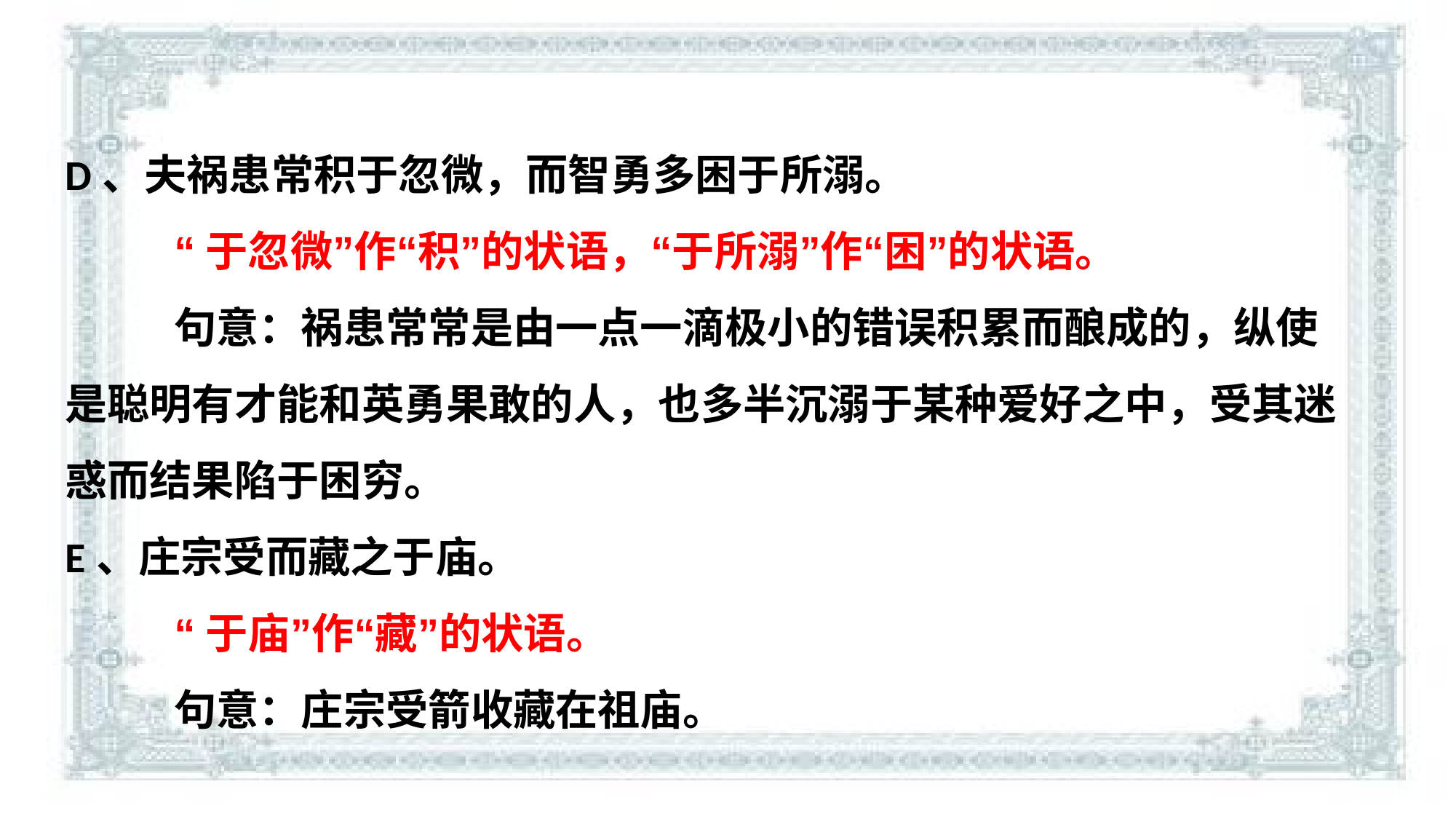

D、夫祸患常积于忽微，而智勇多困于所溺。
	“于忽微”作“积”的状语，“于所溺”作“困”的状语。
	句意：祸患常常是由一点一滴极小的错误积累而酿成的，纵使是聪明有才能和英勇果敢的人，也多半沉溺于某种爱好之中，受其迷惑而结果陷于困穷。
E、庄宗受而藏之于庙。
	“于庙”作“藏”的状语。
	句意：庄宗受箭收藏在祖庙。